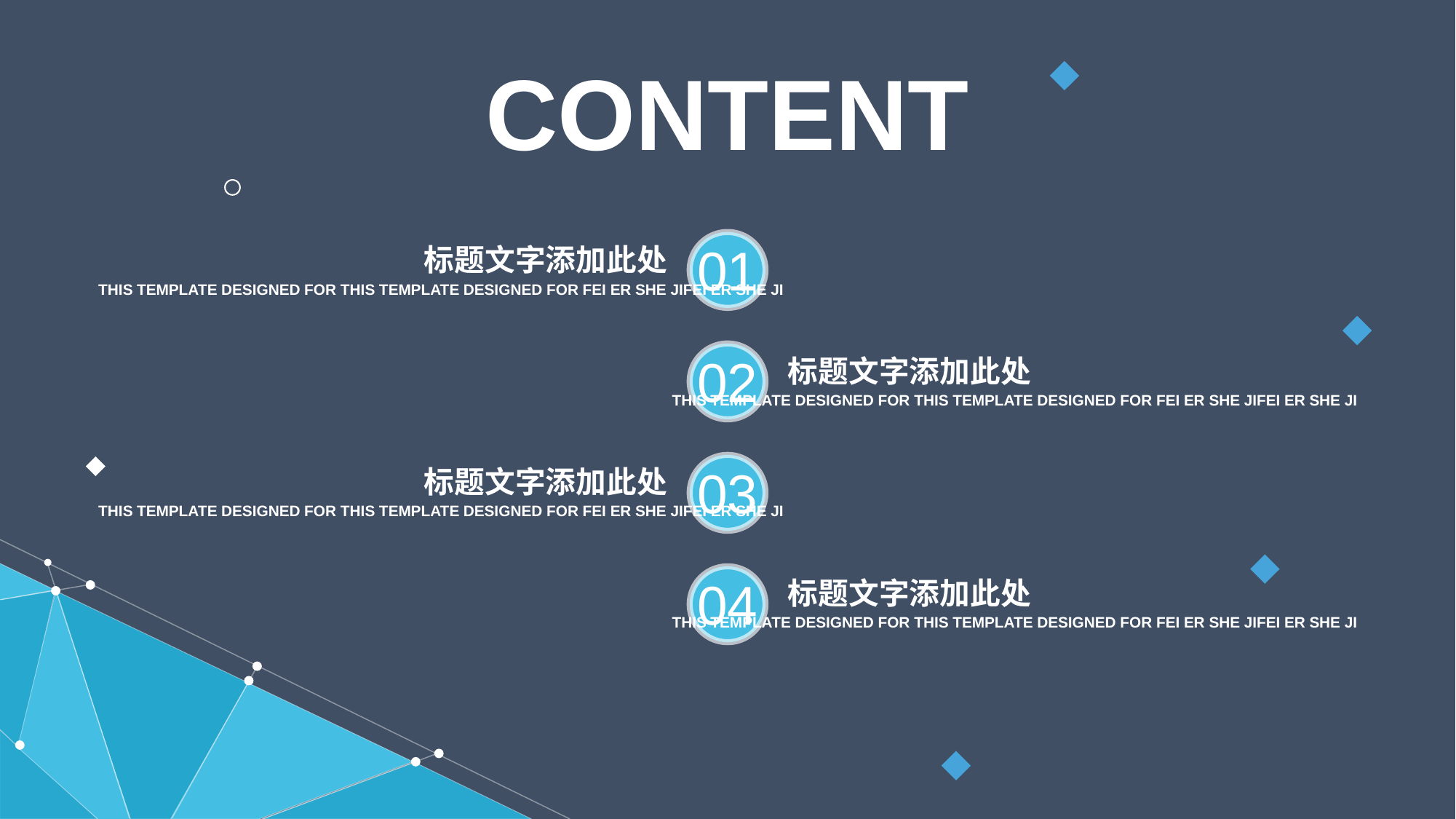

CONTENT
01

标题文字添加此处
THIS TEMPLATE DESIGNED FOR THIS TEMPLATE DESIGNED FOR FEI ER SHE JIFEI ER SHE JI
02

标题文字添加此处
THIS TEMPLATE DESIGNED FOR THIS TEMPLATE DESIGNED FOR FEI ER SHE JIFEI ER SHE JI
03

标题文字添加此处
THIS TEMPLATE DESIGNED FOR THIS TEMPLATE DESIGNED FOR FEI ER SHE JIFEI ER SHE JI
04

标题文字添加此处
THIS TEMPLATE DESIGNED FOR THIS TEMPLATE DESIGNED FOR FEI ER SHE JIFEI ER SHE JI